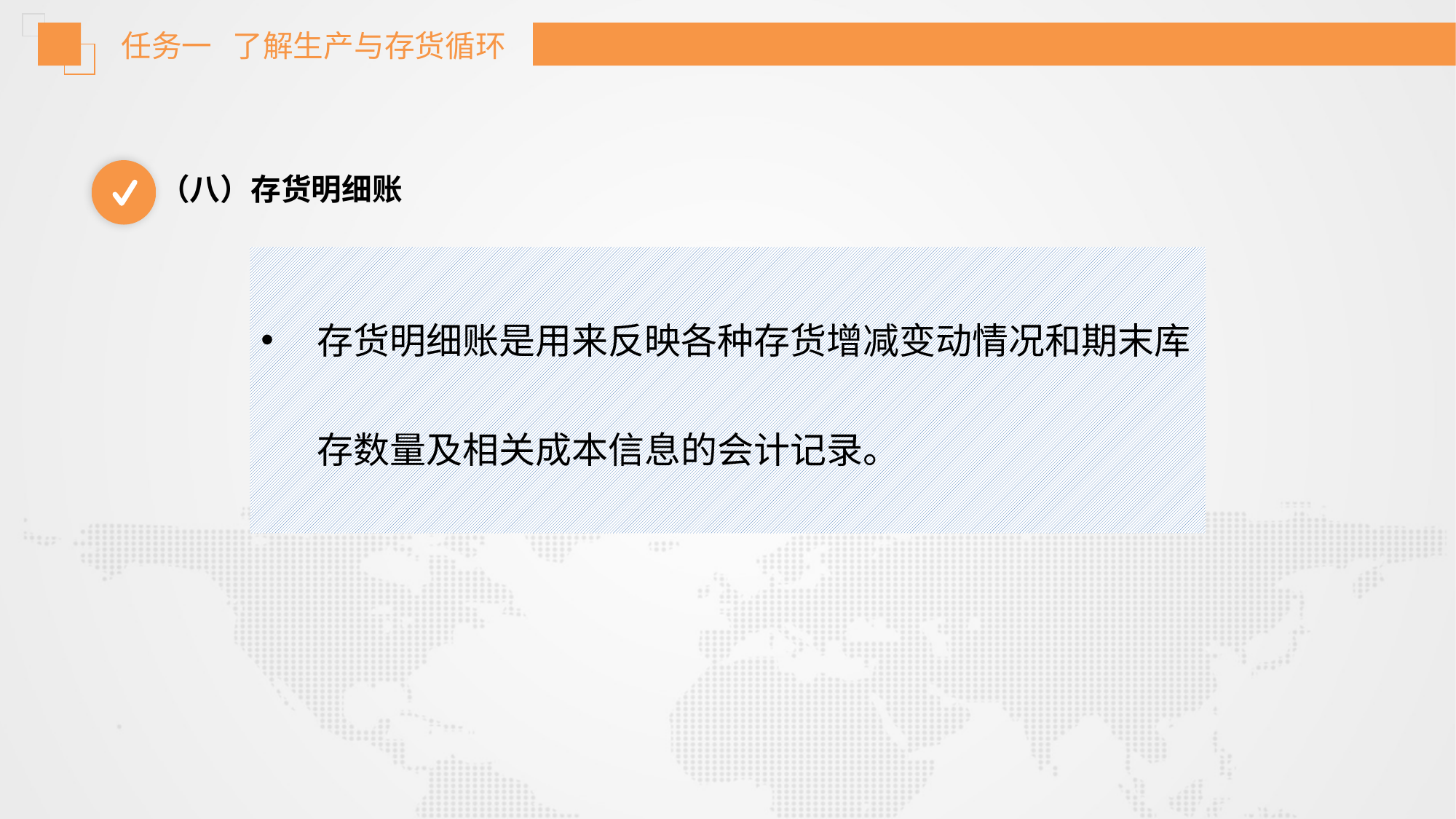

任务一   了解生产与存货循环

（八）存货明细账

存货明细账是用来反映各种存货增减变动情况和期末库存数量及相关成本信息的会计记录。